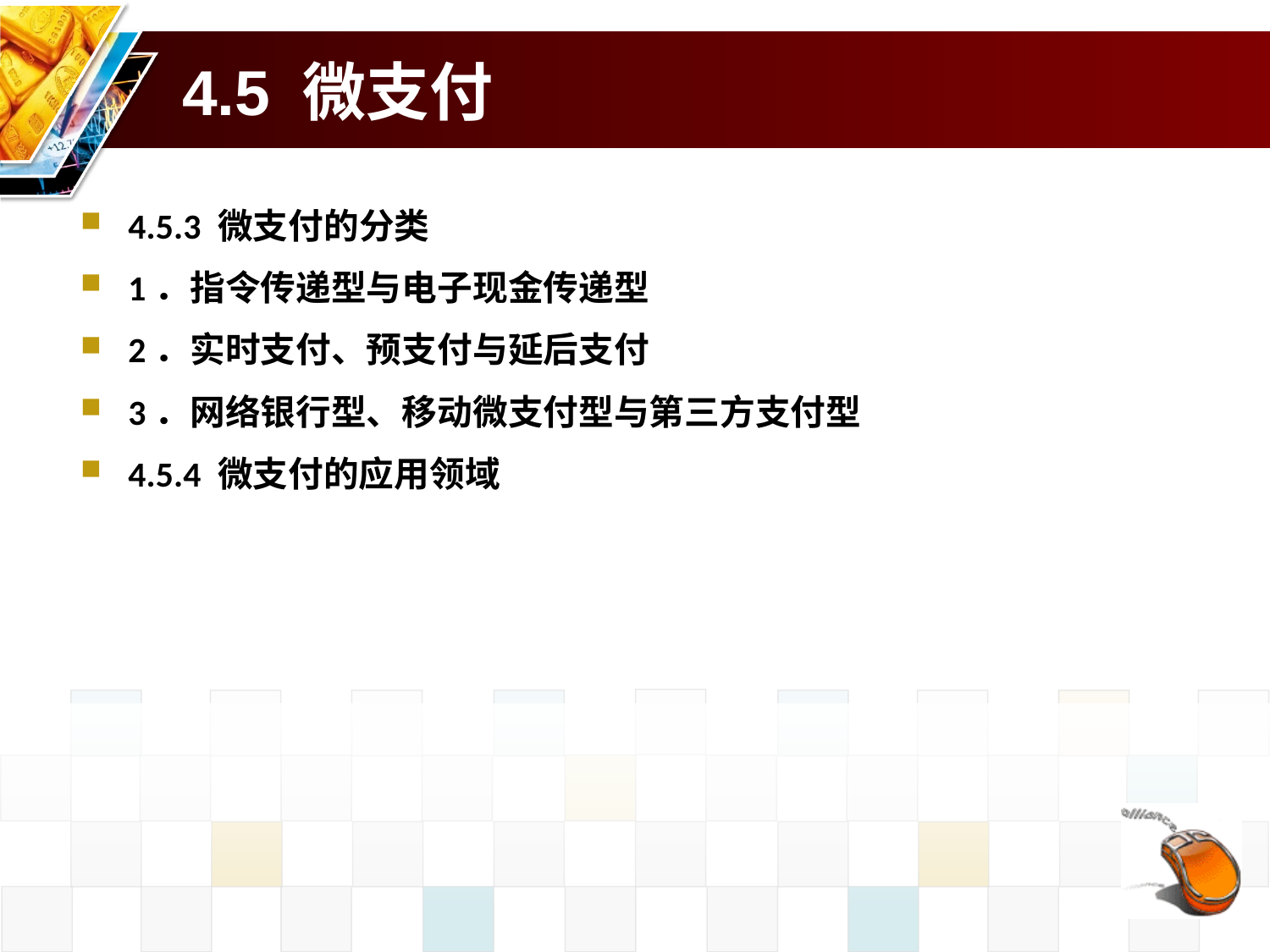

# 4.5 微支付
4.5.3 微支付的分类
1．指令传递型与电子现金传递型
2．实时支付、预支付与延后支付
3．网络银行型、移动微支付型与第三方支付型
4.5.4 微支付的应用领域